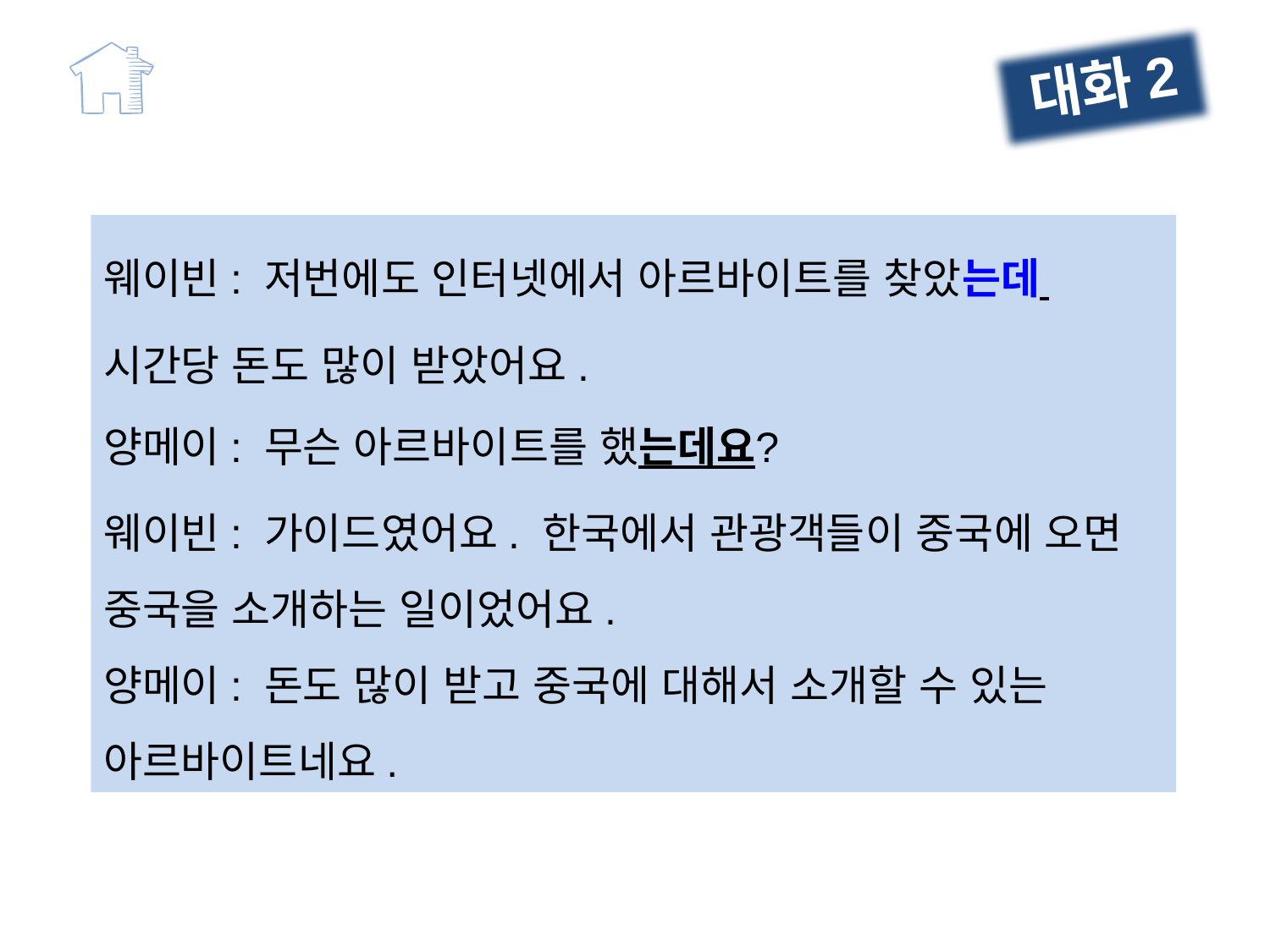

대화2

웨이빈: 저번에도 인터넷에서 아르바이트를 찾았는데 시간당 돈도 많이 받았어요.
양메이: 무슨 아르바이트를 했는데요?
웨이빈: 가이드였어요. 한국에서 관광객들이 중국에 오면 중국을 소개하는 일이었어요.
양메이: 돈도 많이 받고 중국에 대해서 소개할 수 있는 아르바이트네요.